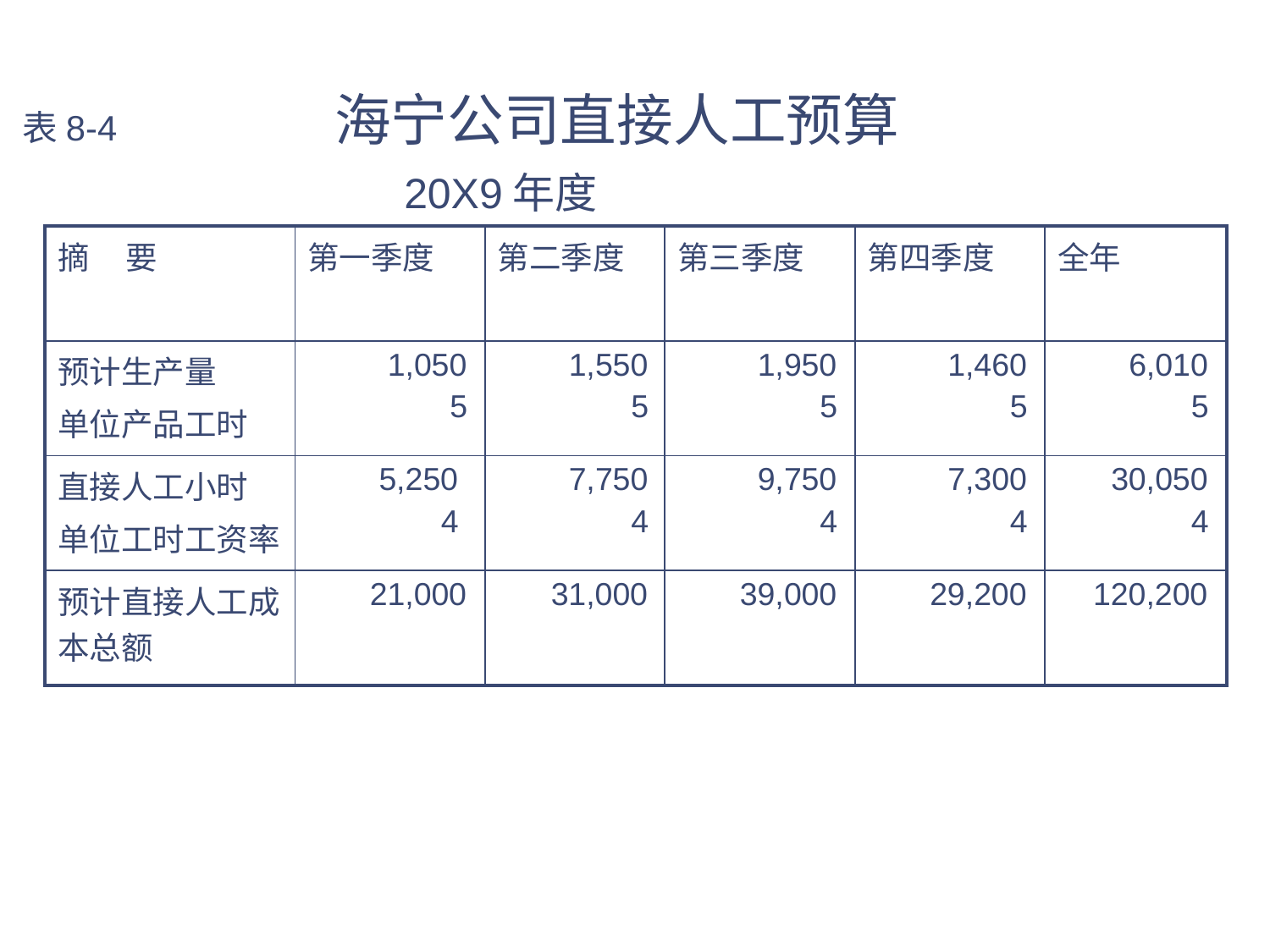

# 表8-4             海宁公司直接人工预算 20X9年度
| 摘 要 | 第一季度 | 第二季度 | 第三季度 | 第四季度 | 全年 |
| --- | --- | --- | --- | --- | --- |
| 预计生产量 单位产品工时 | 1,050 5 | 1,550 5 | 1,950 5 | 1,460 5 | 6,010 5 |
| 直接人工小时 单位工时工资率 | 5,250 4 | 7,750 4 | 9,750 4 | 7,300 4 | 30,050 4 |
| 预计直接人工成本总额 | 21,000 | 31,000 | 39,000 | 29,200 | 120,200 |